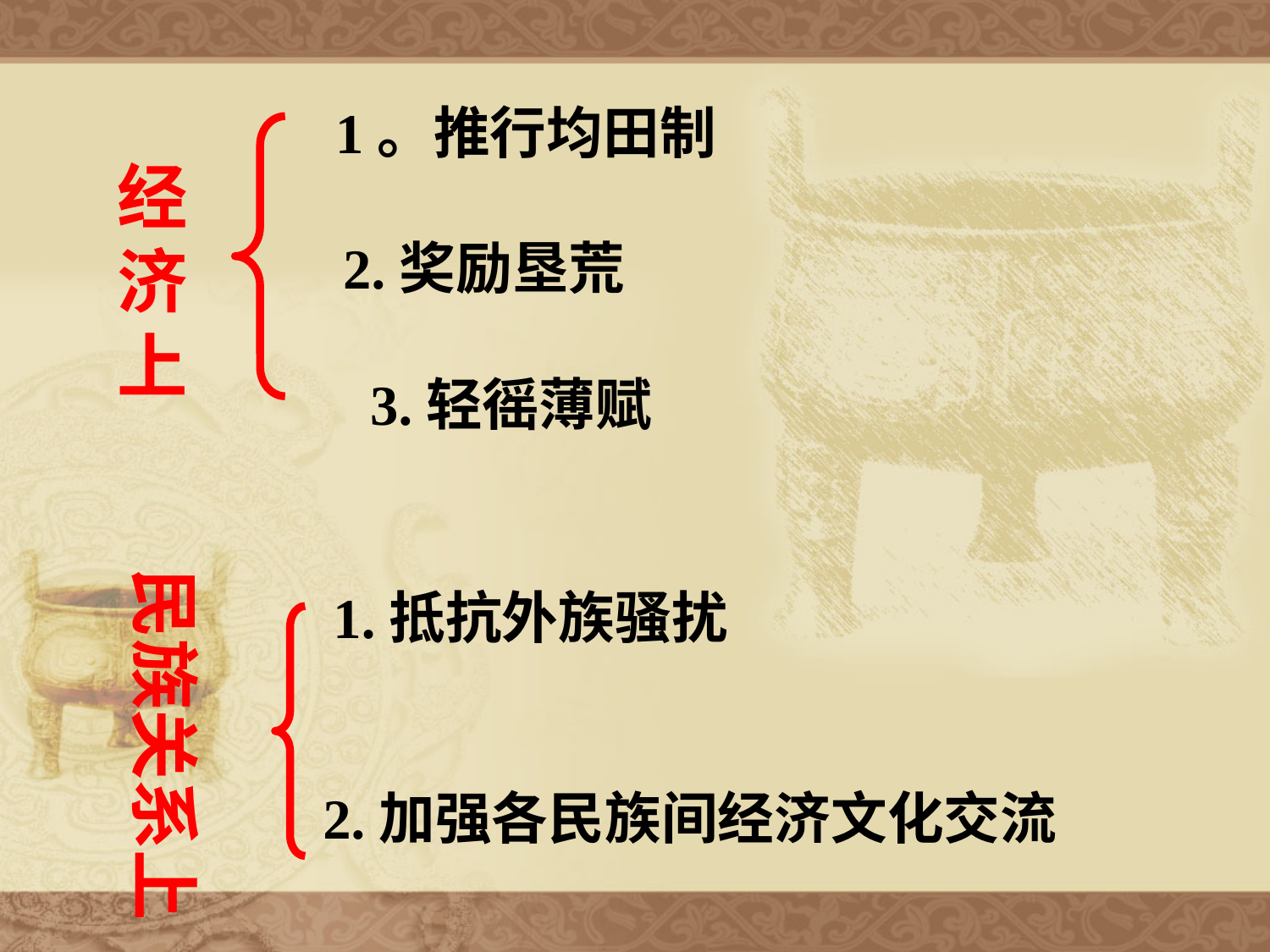

1。推行均田制

经济上
2.奖励垦荒
3.轻徭薄赋
民族关系上
1.抵抗外族骚扰

2.加强各民族间经济文化交流